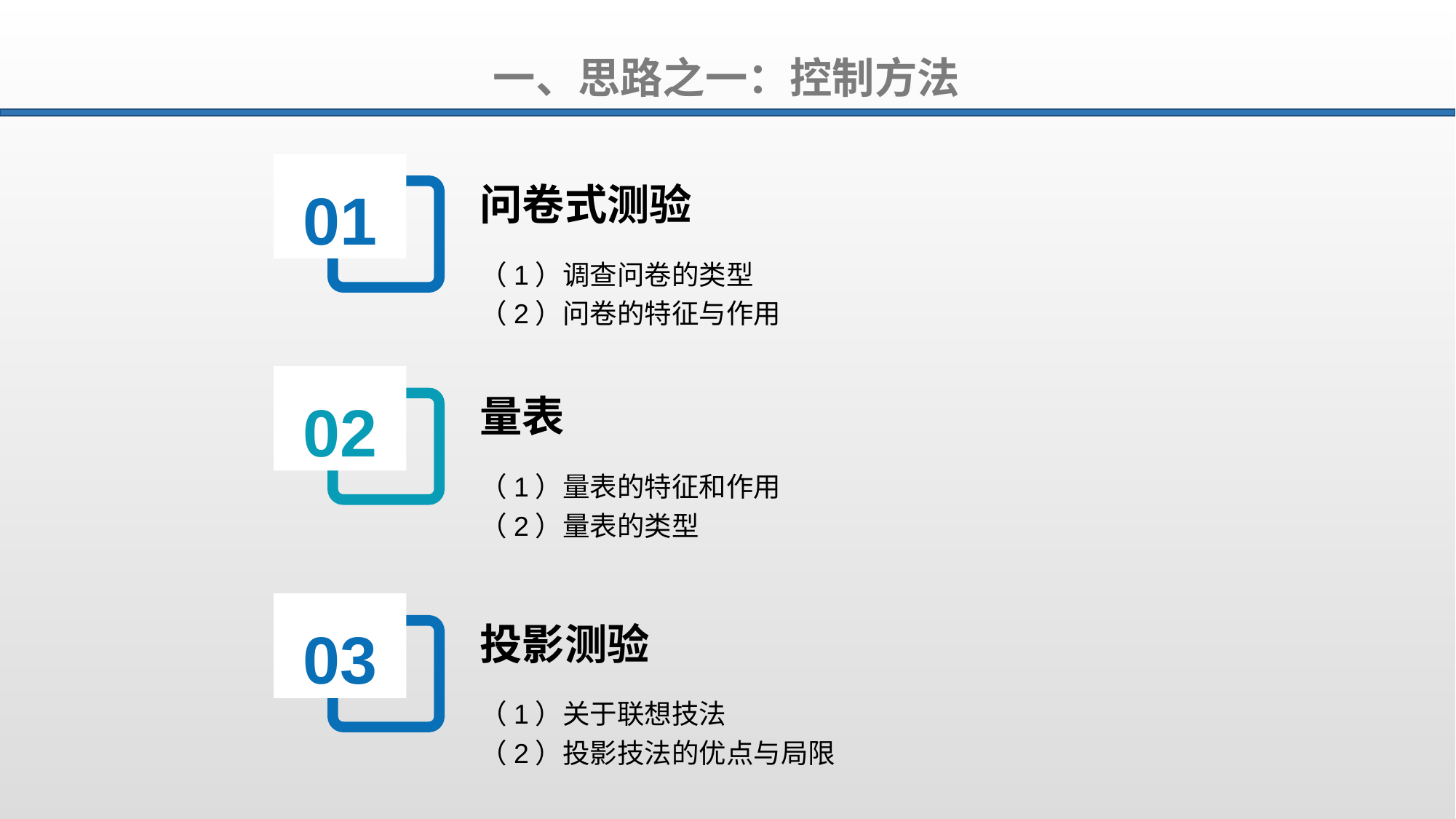

一、思路之一：控制方法

01
问卷式测验

（1）调查问卷的类型
（2）问卷的特征与作用

02
量表

（1）量表的特征和作用
（2）量表的类型

03
投影测验

（1）关于联想技法
（2）投影技法的优点与局限